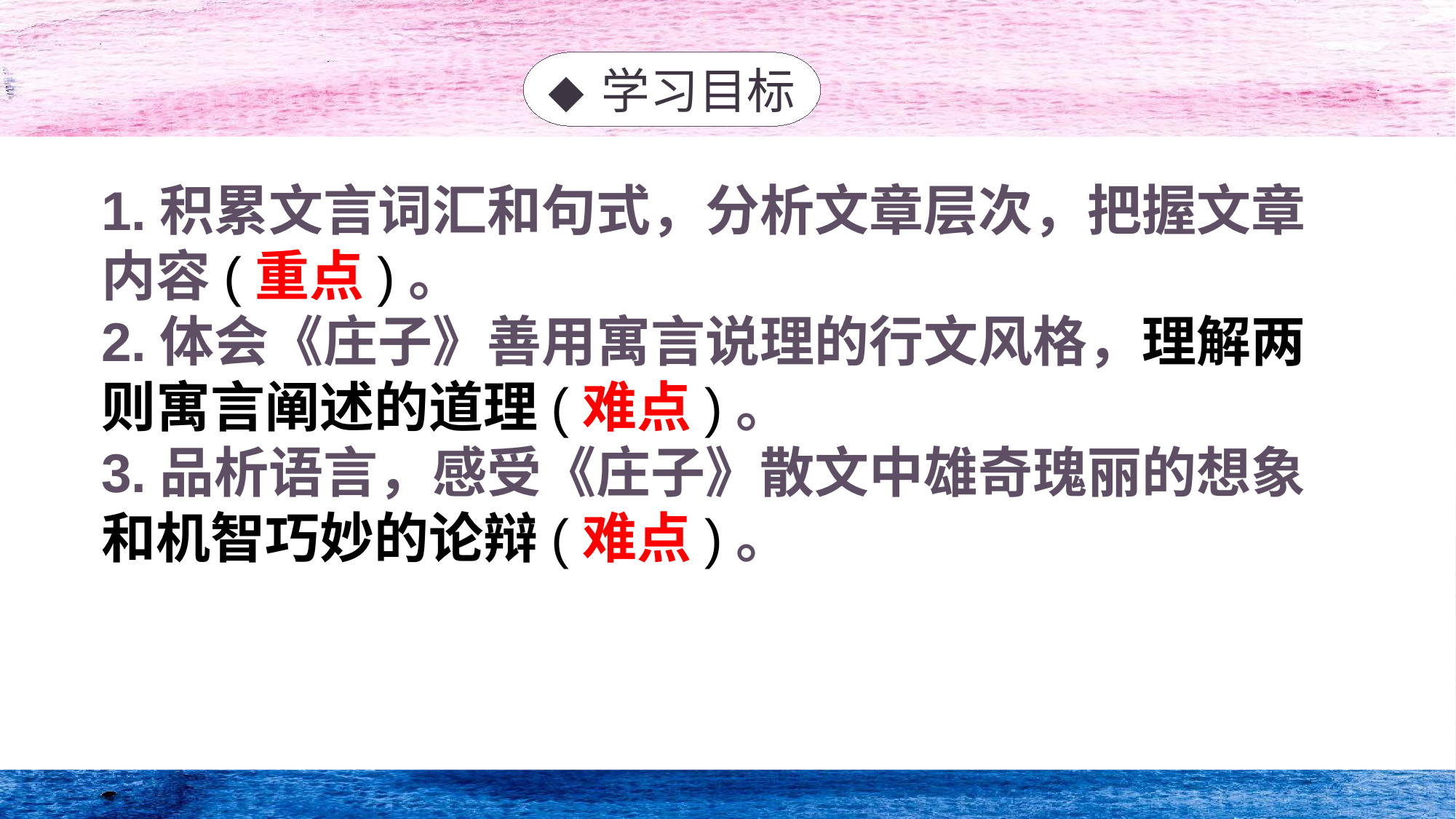

◆ 学习目标
1.积累文言词汇和句式，分析文章层次，把握文章内容(重点)。
2.体会《庄子》善用寓言说理的行文风格，理解两则寓言阐述的道理(难点)。
3.品析语言，感受《庄子》散文中雄奇瑰丽的想象和机智巧妙的论辩(难点)。